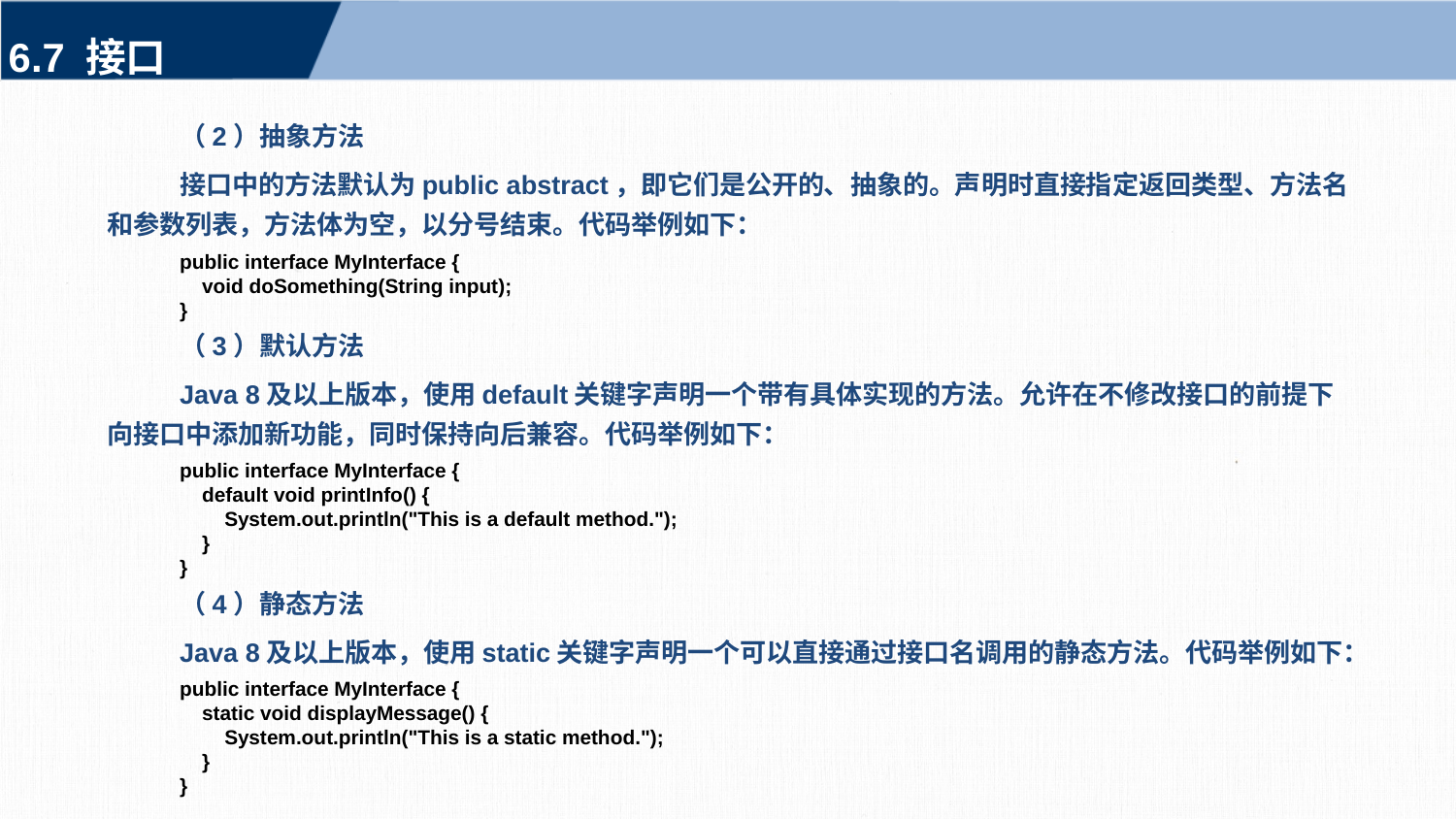

6.7 接口

（2）抽象方法
接口中的方法默认为public abstract，即它们是公开的、抽象的。声明时直接指定返回类型、方法名和参数列表，方法体为空，以分号结束。代码举例如下：
public interface MyInterface {
    void doSomething(String input);
}
（3）默认方法
Java 8及以上版本，使用default关键字声明一个带有具体实现的方法。允许在不修改接口的前提下向接口中添加新功能，同时保持向后兼容。代码举例如下：
public interface MyInterface {
    default void printInfo() {
        System.out.println("This is a default method.");
    }
}
（4）静态方法
Java 8及以上版本，使用static关键字声明一个可以直接通过接口名调用的静态方法。代码举例如下：
public interface MyInterface {
    static void displayMessage() {
        System.out.println("This is a static method.");
    }
}